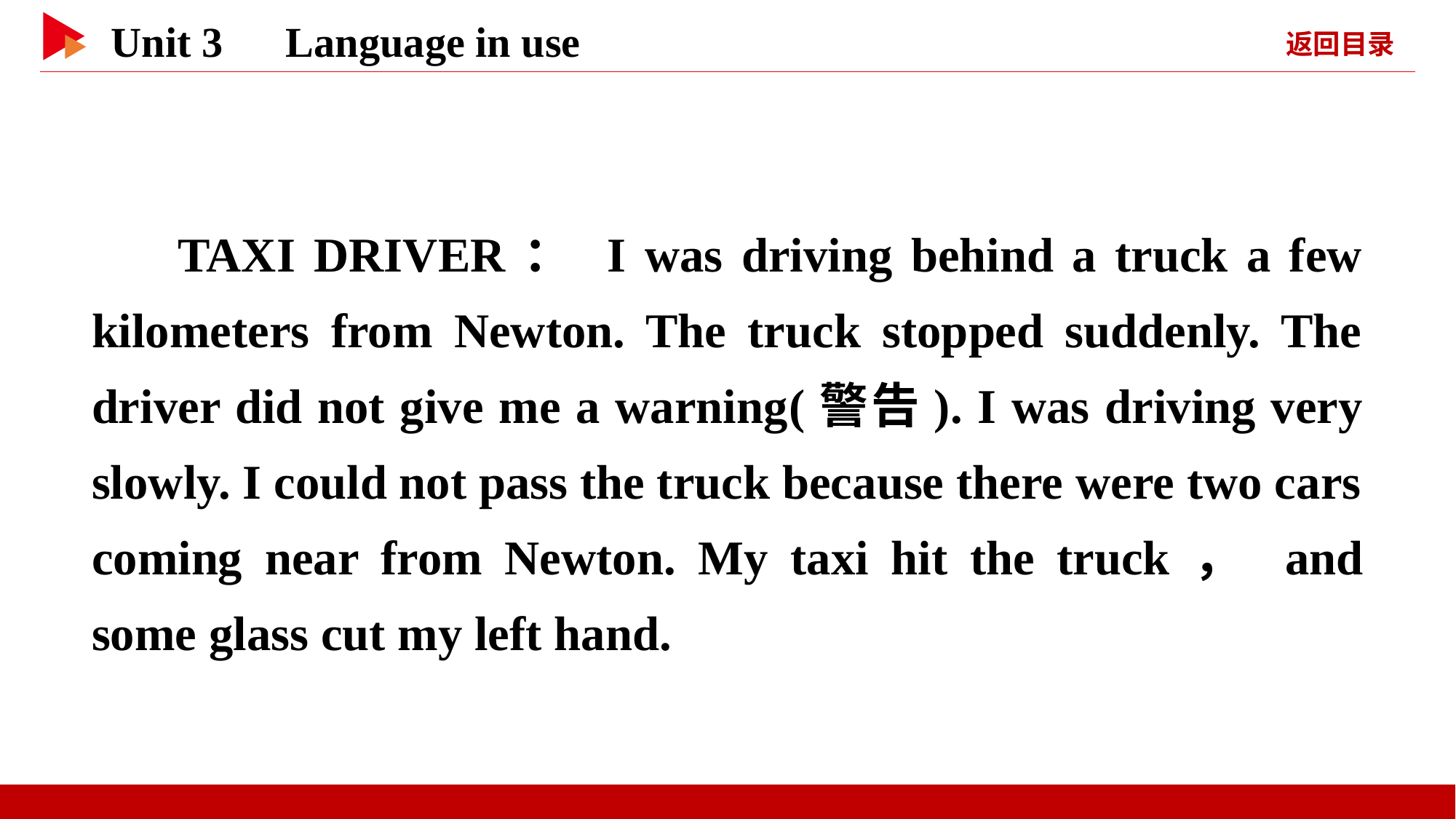

TAXI DRIVER： I was driving behind a truck a few kilometers from Newton. The truck stopped suddenly. The driver did not give me a warning(警告). I was driving very slowly. I could not pass the truck because there were two cars coming near from Newton. My taxi hit the truck， and some glass cut my left hand.